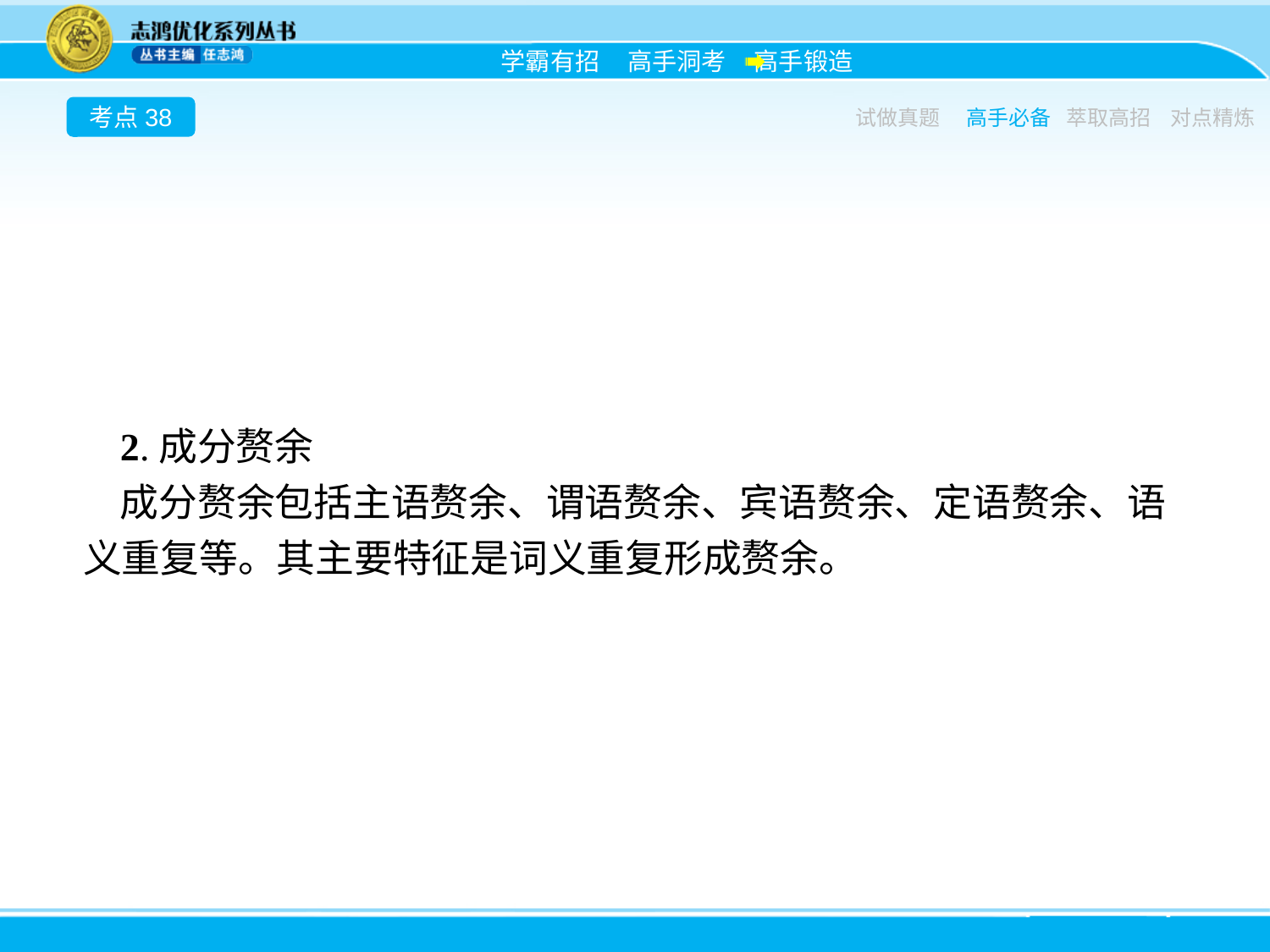

考点38
试做真题
高手必备
萃取高招
对点精炼
2.成分赘余
成分赘余包括主语赘余、谓语赘余、宾语赘余、定语赘余、语义重复等。其主要特征是词义重复形成赘余。